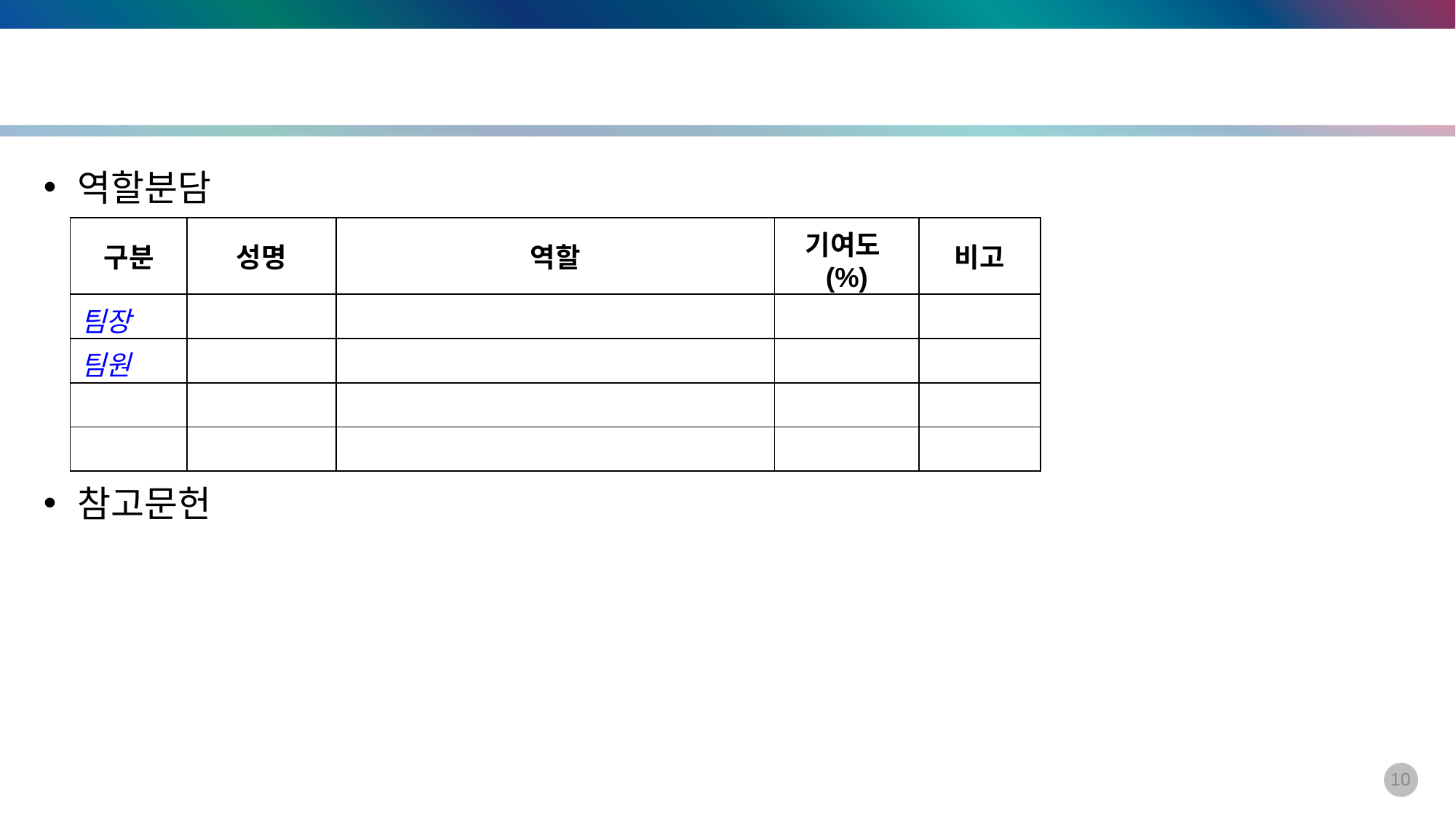

역할분담
| 구분 | 성명 | 역할 | 기여도(%) | 비고 |
| --- | --- | --- | --- | --- |
| 팀장 |  |  |  |  |
| 팀원 |  |  |  |  |
|  |  |  |  |  |
|  |  |  |  |  |
참고문헌
10